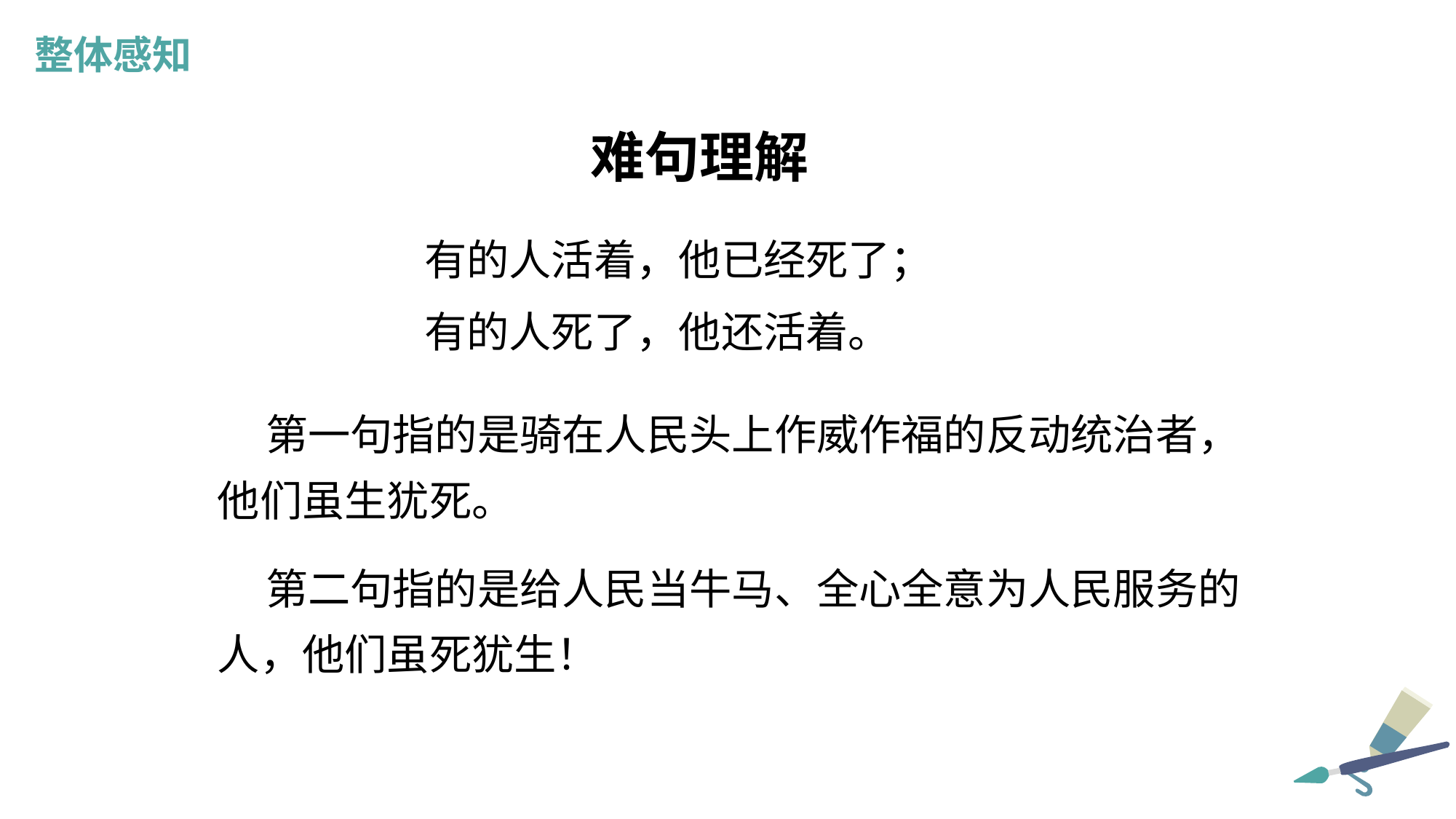

整体感知
难句理解

       有的人活着，他已经死了；
       有的人死了，他还活着。

    第一句指的是骑在人民头上作威作福的反动统治者，他们虽生犹死。
    第二句指的是给人民当牛马、全心全意为人民服务的人，他们虽死犹生！